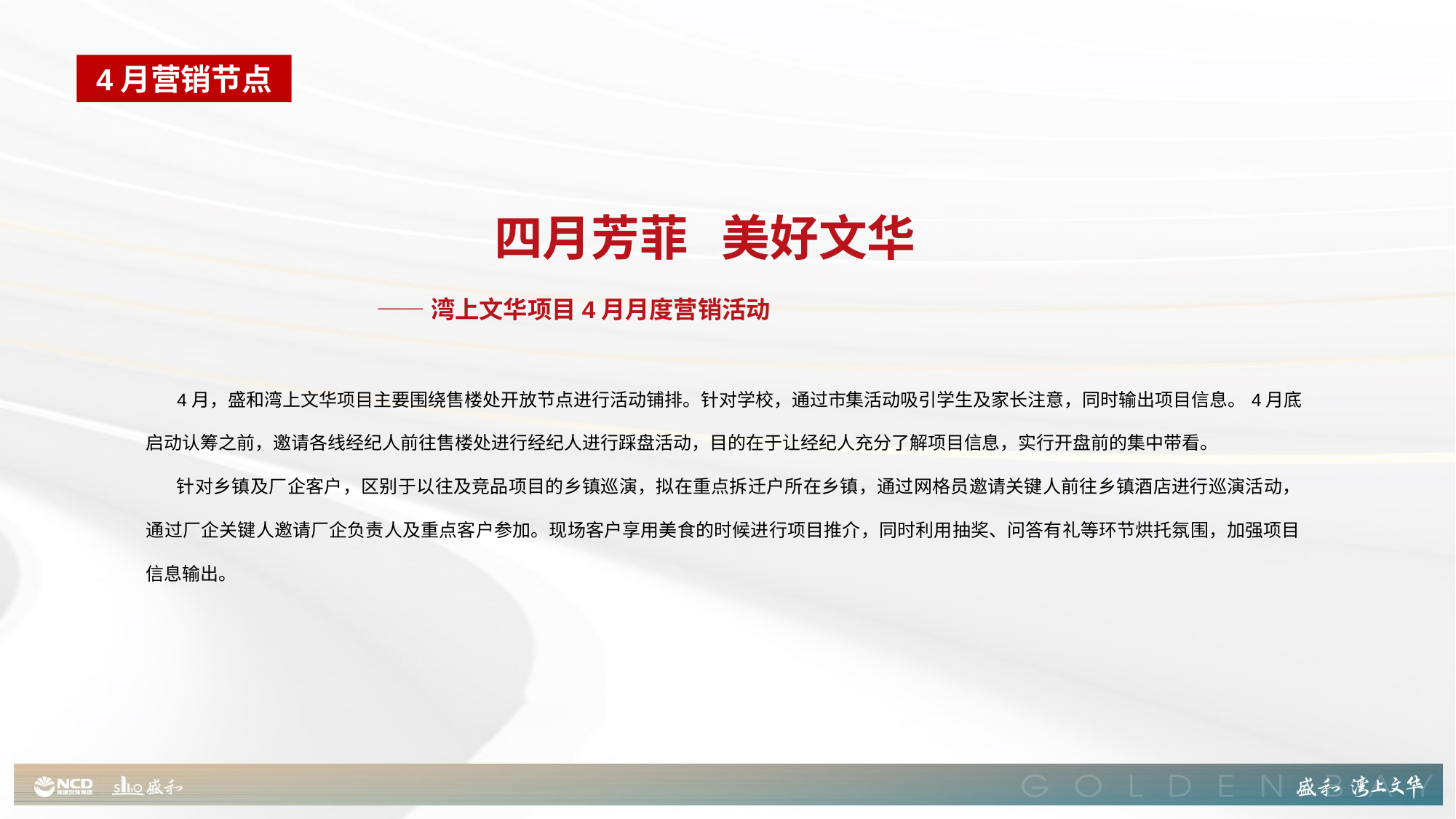

4月营销节点
四月芳菲   美好文华
 ——湾上文华项目4月月度营销活动
      4月，盛和湾上文华项目主要围绕售楼处开放节点进行活动铺排。针对学校，通过市集活动吸引学生及家长注意，同时输出项目信息。4月底启动认筹之前，邀请各线经纪人前往售楼处进行经纪人进行踩盘活动，目的在于让经纪人充分了解项目信息，实行开盘前的集中带看。
      针对乡镇及厂企客户，区别于以往及竞品项目的乡镇巡演，拟在重点拆迁户所在乡镇，通过网格员邀请关键人前往乡镇酒店进行巡演活动，通过厂企关键人邀请厂企负责人及重点客户参加。现场客户享用美食的时候进行项目推介，同时利用抽奖、问答有礼等环节烘托氛围，加强项目信息输出。